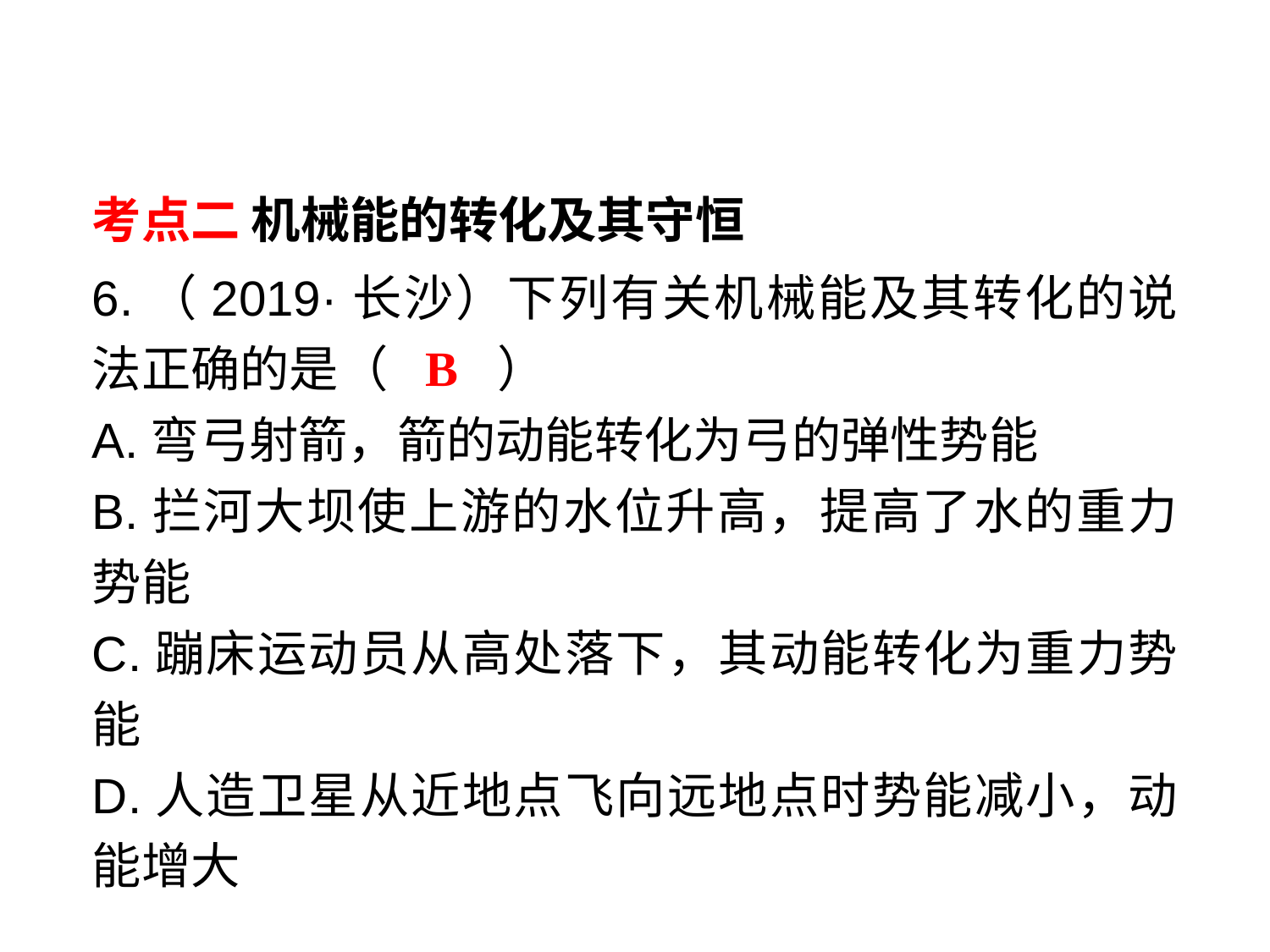

考点二 机械能的转化及其守恒
6.（2019·长沙）下列有关机械能及其转化的说法正确的是（　 　）
A.弯弓射箭，箭的动能转化为弓的弹性势能
B.拦河大坝使上游的水位升高，提高了水的重力势能
C.蹦床运动员从高处落下，其动能转化为重力势能
D.人造卫星从近地点飞向远地点时势能减小，动能增大
B